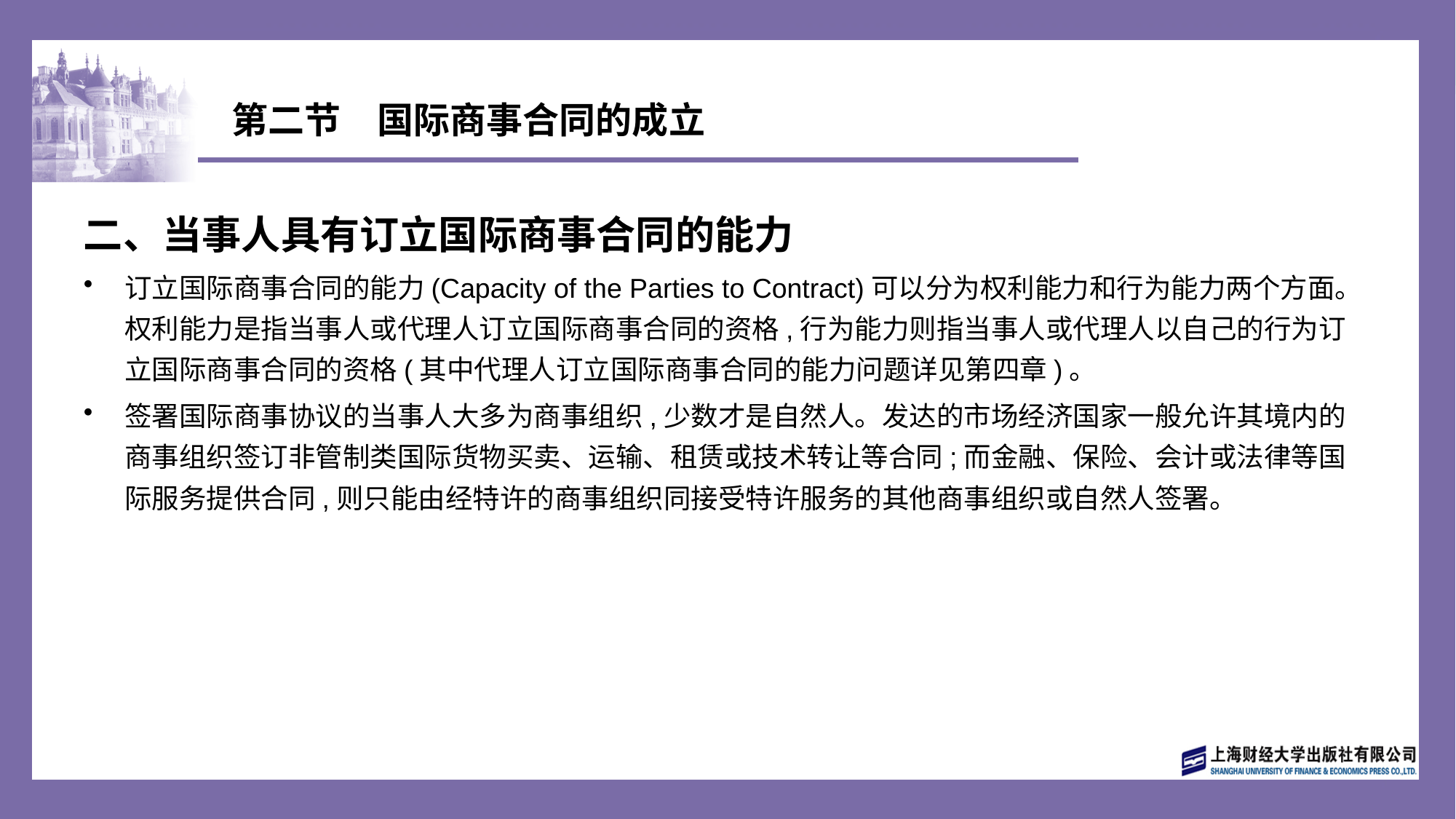

# 第二节　国际商事合同的成立
二、当事人具有订立国际商事合同的能力
订立国际商事合同的能力(Capacity of the Parties to Contract)可以分为权利能力和行为能力两个方面。权利能力是指当事人或代理人订立国际商事合同的资格,行为能力则指当事人或代理人以自己的行为订立国际商事合同的资格(其中代理人订立国际商事合同的能力问题详见第四章)。
签署国际商事协议的当事人大多为商事组织,少数才是自然人。发达的市场经济国家一般允许其境内的商事组织签订非管制类国际货物买卖、运输、租赁或技术转让等合同;而金融、保险、会计或法律等国际服务提供合同,则只能由经特许的商事组织同接受特许服务的其他商事组织或自然人签署。